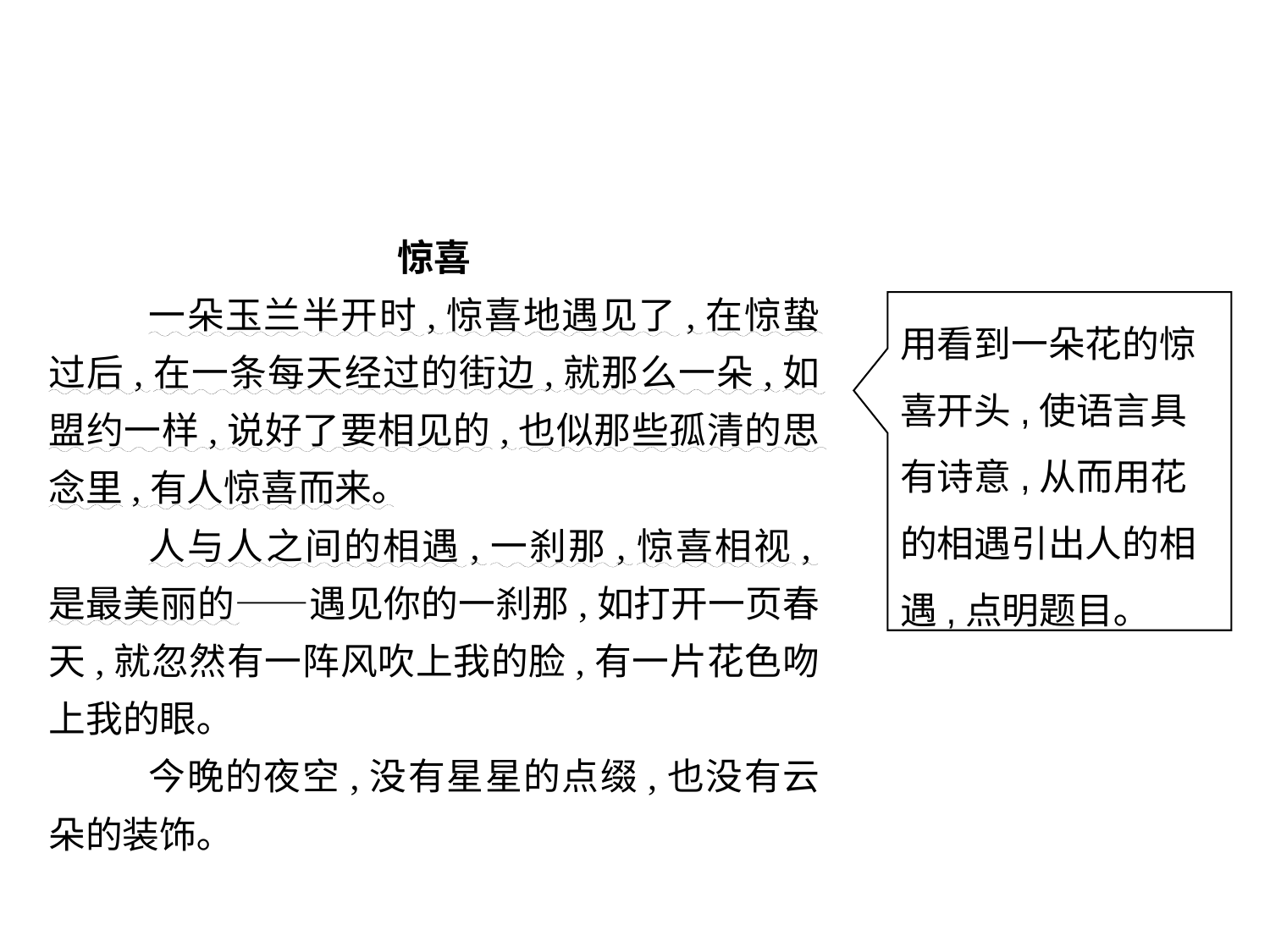

惊喜
一朵玉兰半开时,惊喜地遇见了,在惊蛰过后,在一条每天经过的街边,就那么一朵,如盟约一样,说好了要相见的,也似那些孤清的思念里,有人惊喜而来｡
人与人之间的相遇,一刹那,惊喜相视,是最美丽的——遇见你的一刹那,如打开一页春天,就忽然有一阵风吹上我的脸,有一片花色吻上我的眼｡
今晚的夜空,没有星星的点缀,也没有云朵的装饰｡
用看到一朵花的惊喜开头,使语言具有诗意,从而用花的相遇引出人的相遇,点明题目｡